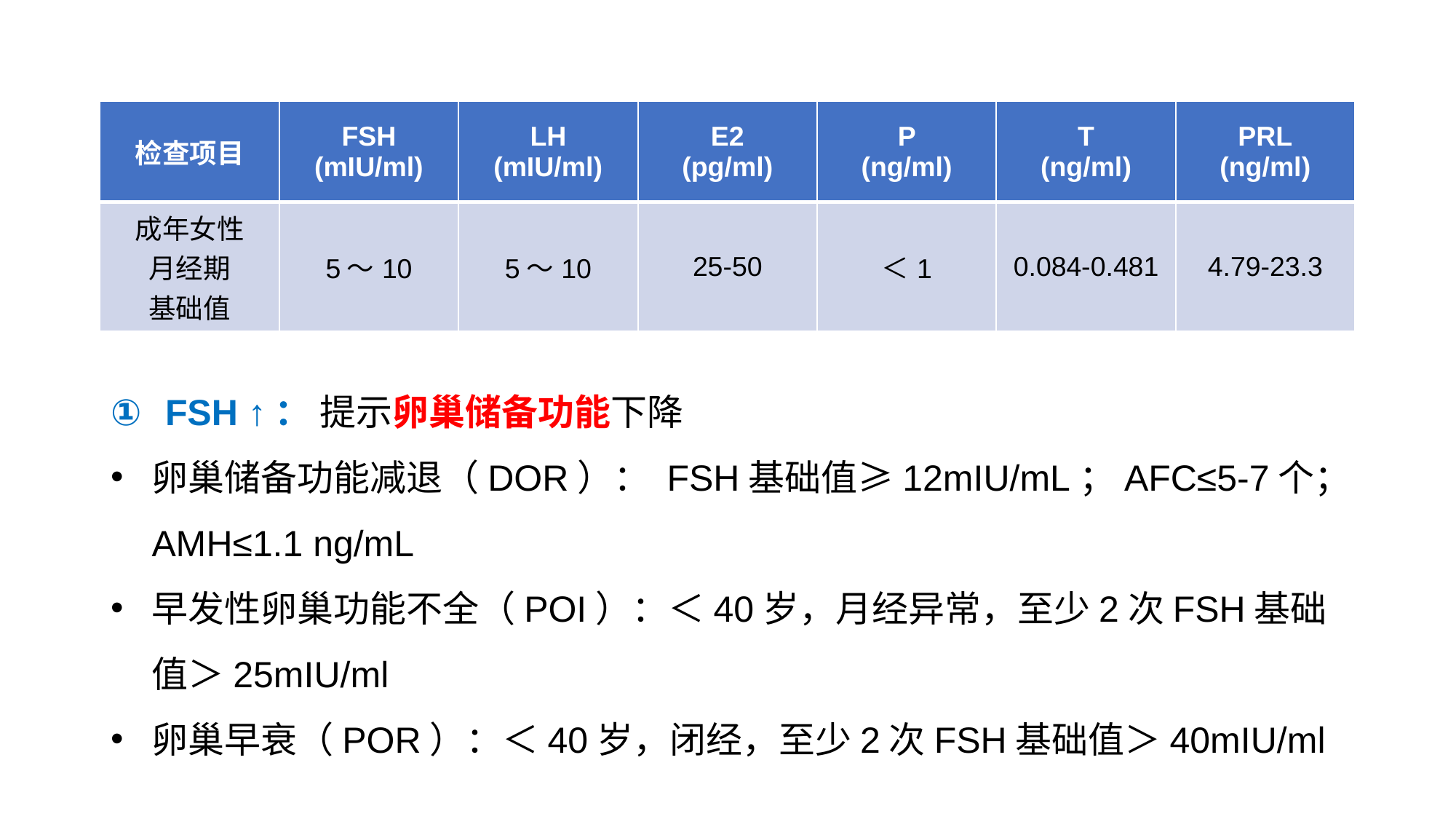

| 检查项目 | FSH (mIU/ml) | LH (mIU/ml) | E2 (pg/ml) | P (ng/ml) | T (ng/ml) | PRL (ng/ml) |
| --- | --- | --- | --- | --- | --- | --- |
| 成年女性 月经期 基础值 | 5～10 | 5～10 | 25-50 | ＜1 | 0.084-0.481 | 4.79-23.3 |
FSH ↑： 提示卵巢储备功能下降
卵巢储备功能减退（DOR）： FSH基础值≥12mIU/mL；AFC≤5-7个；AMH≤1.1 ng/mL
早发性卵巢功能不全（POI）：＜40岁，月经异常，至少2次FSH基础值＞25mIU/ml
卵巢早衰（POR）：＜40岁，闭经，至少2次FSH基础值＞40mIU/ml